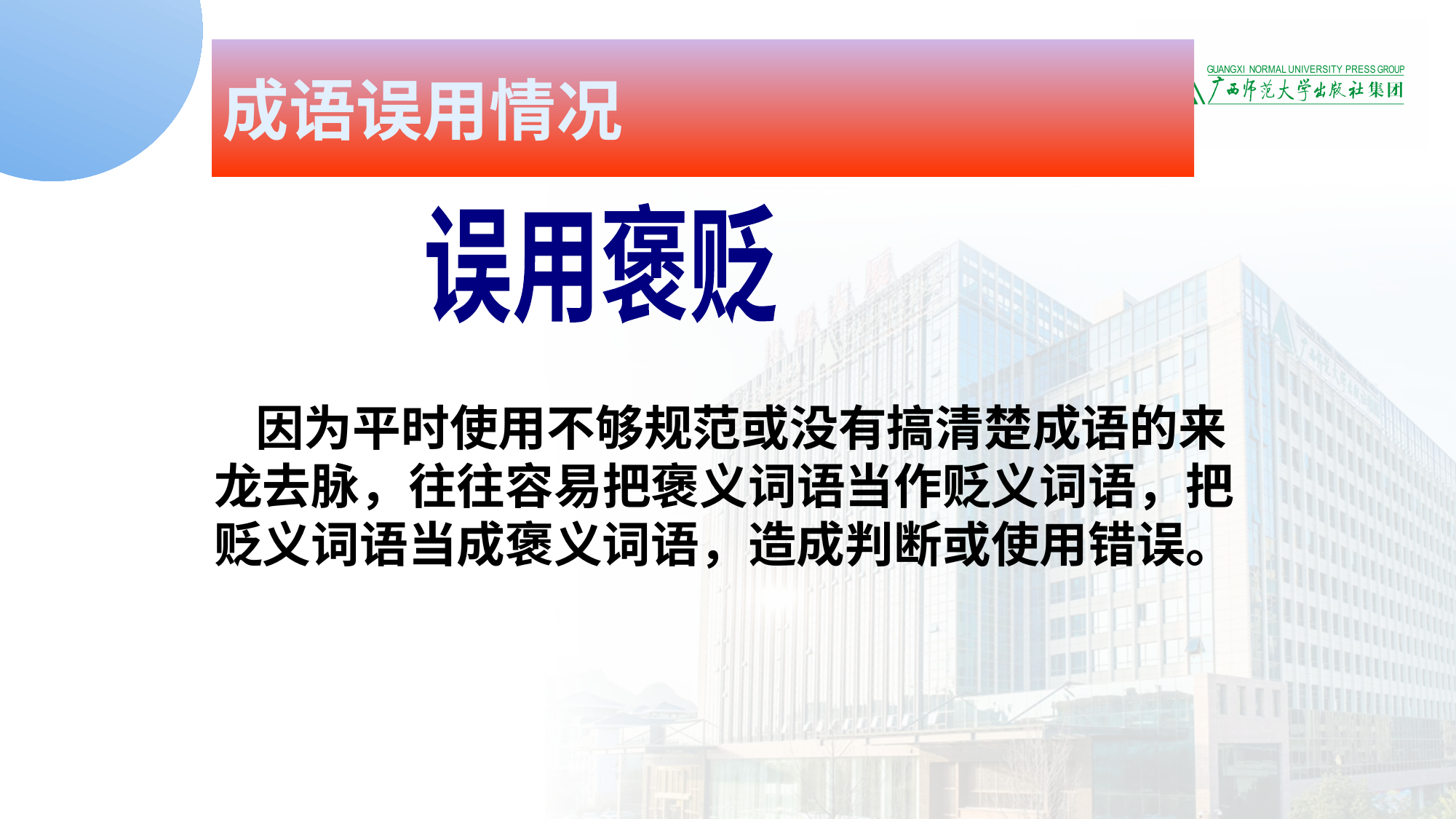

成语误用情况

误用褒贬

    因为平时使用不够规范或没有搞清楚成语的来龙去脉，往往容易把褒义词语当作贬义词语，把贬义词语当成褒义词语，造成判断或使用错误。